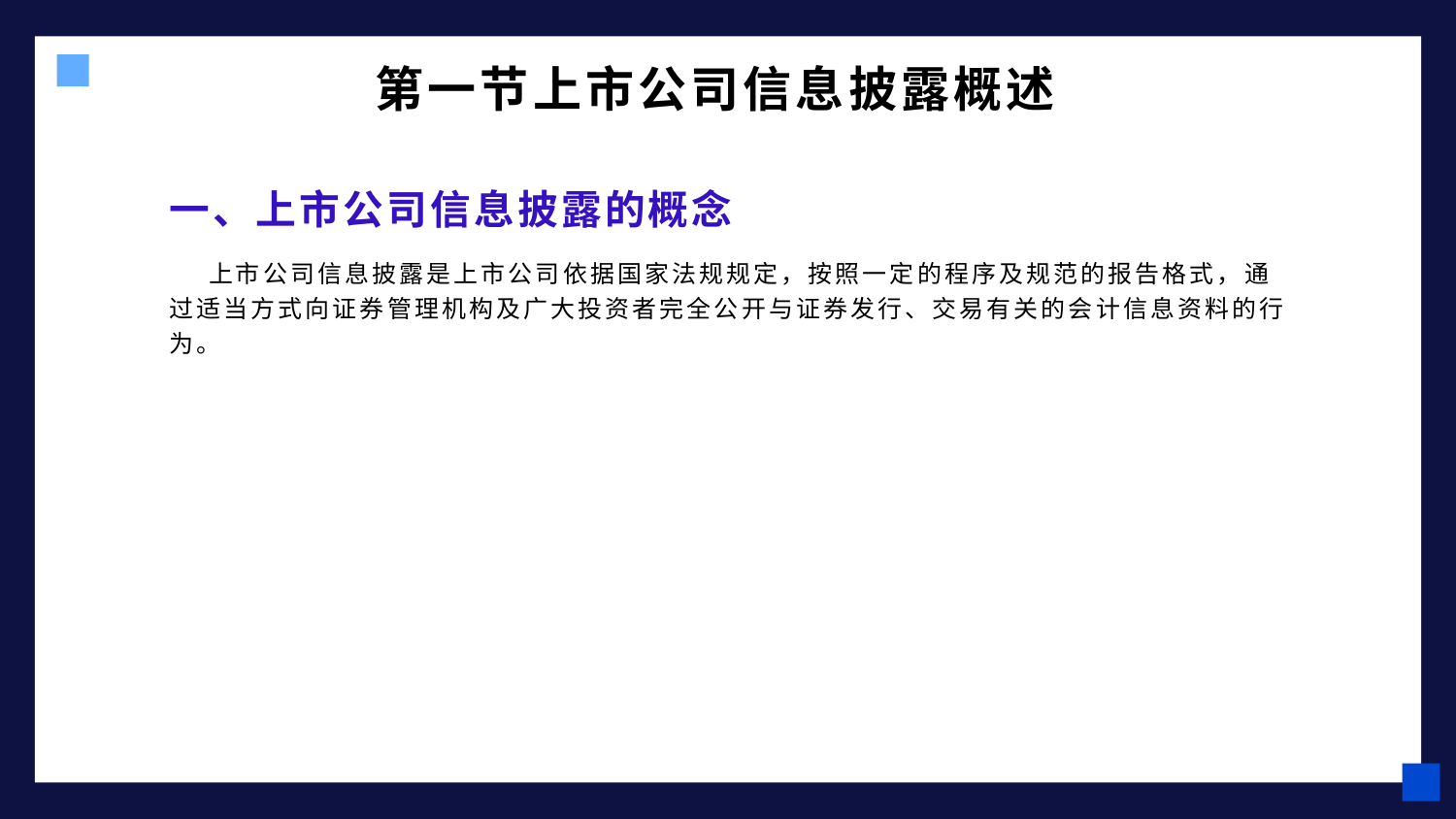

# 第一节上市公司信息披露概述
一、上市公司信息披露的概念
    上市公司信息披露是上市公司依据国家法规规定，按照一定的程序及规范的报告格式，通过适当方式向证券管理机构及广大投资者完全公开与证券发行、交易有关的会计信息资料的行为。